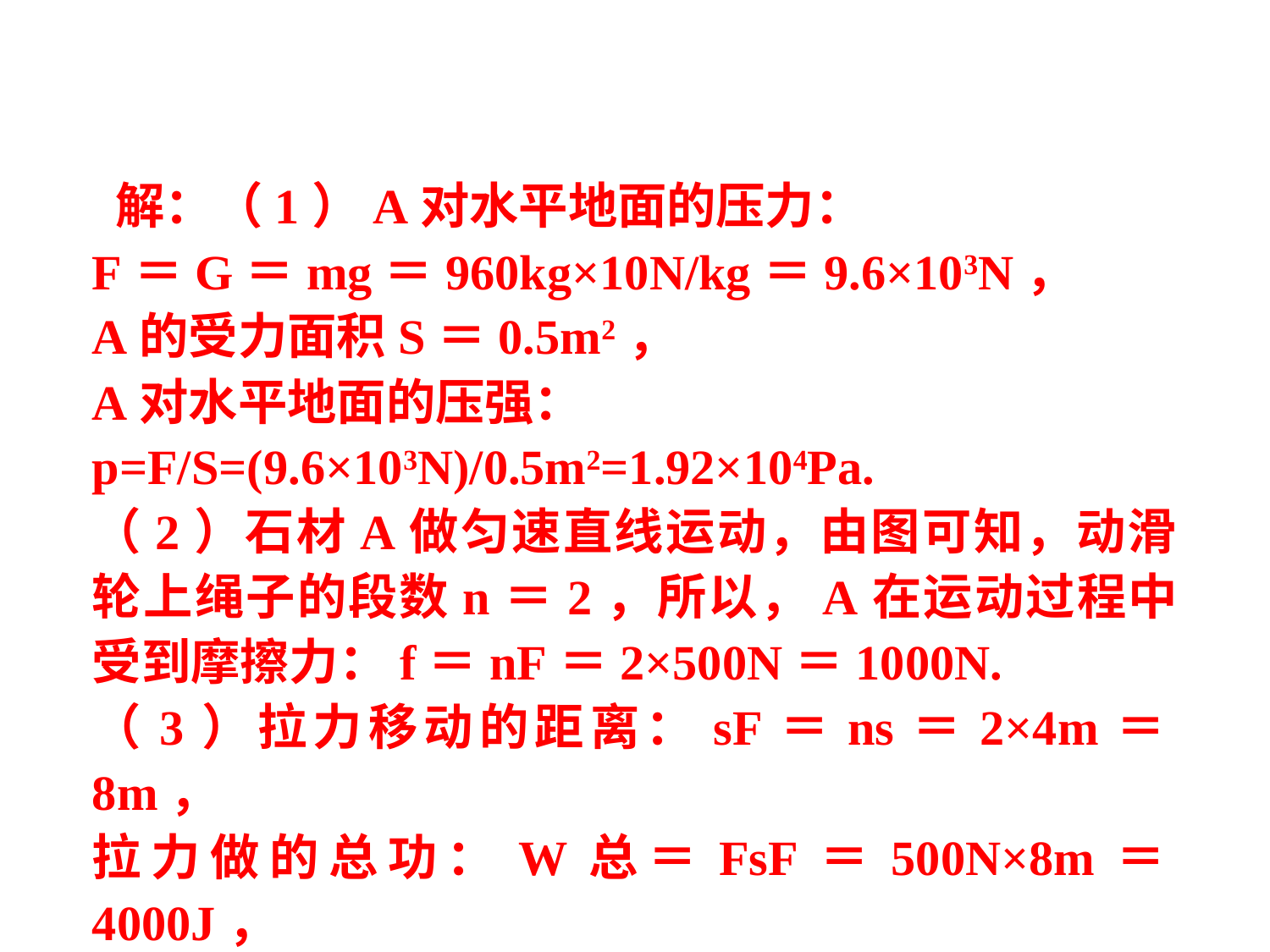

解：（1）A对水平地面的压力：
F＝G＝mg＝960kg×10N/kg＝9.6×103N，
A的受力面积S＝0.5m2，
A对水平地面的压强：
p=F/S=(9.6×103N)/0.5m2=1.92×104Pa.
（2）石材A做匀速直线运动，由图可知，动滑轮上绳子的段数n＝2，所以，A在运动过程中受到摩擦力：f＝nF＝2×500N＝1000N.
（3）拉力移动的距离：sF＝ns＝2×4m＝8m，
拉力做的总功：W总＝FsF＝500N×8m＝4000J，
拉力的功率：P＝W总/t =4000J/20s=200W.